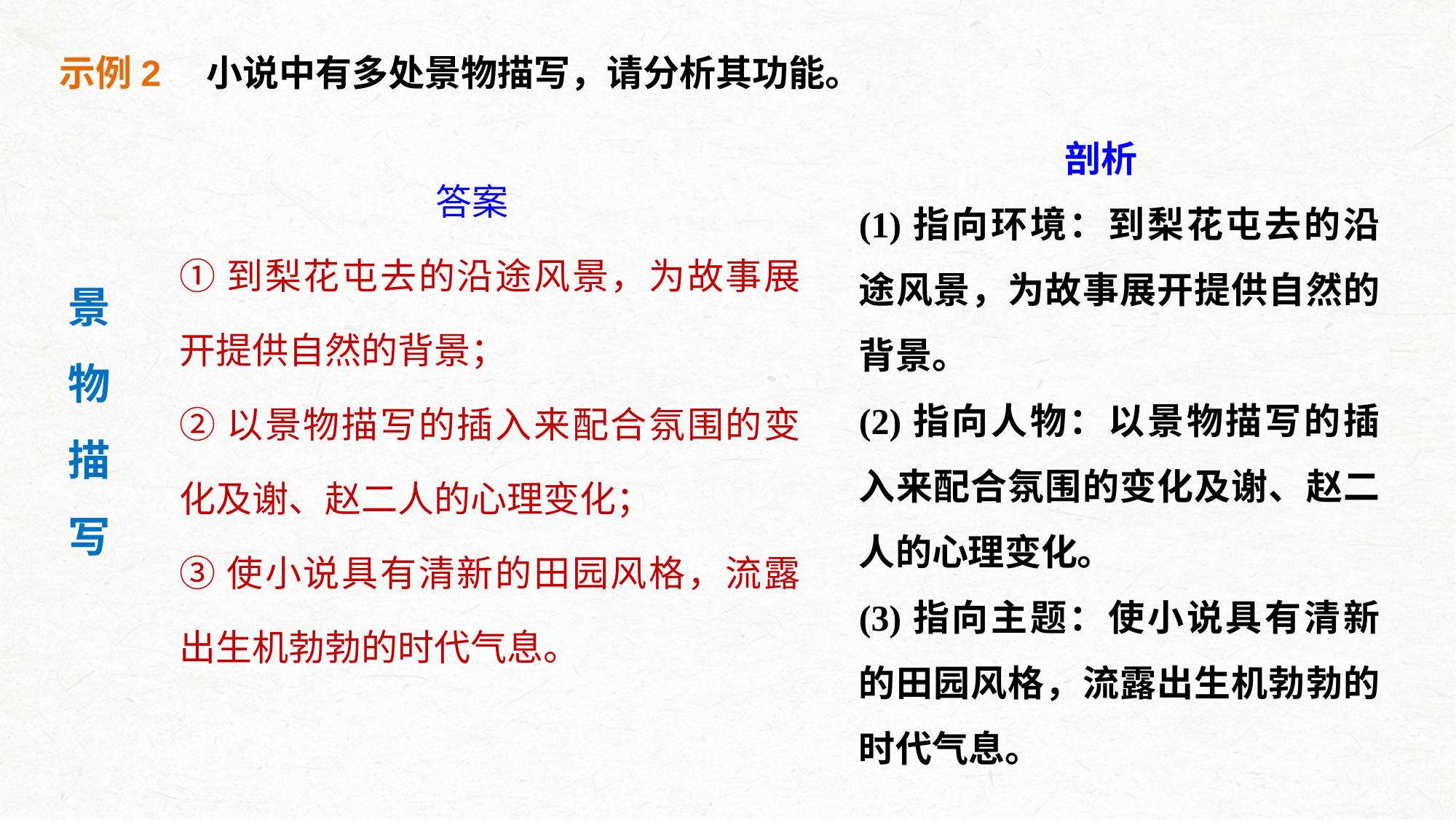

示例2　小说中有多处景物描写，请分析其功能。
剖析
(1)指向环境：到梨花屯去的沿途风景，为故事展开提供自然的背景。
(2)指向人物：以景物描写的插入来配合氛围的变化及谢、赵二人的心理变化。
(3)指向主题：使小说具有清新的田园风格，流露出生机勃勃的时代气息。
答案
①到梨花屯去的沿途风景，为故事展开提供自然的背景；
②以景物描写的插入来配合氛围的变化及谢、赵二人的心理变化；
③使小说具有清新的田园风格，流露出生机勃勃的时代气息。
景
物
描
写